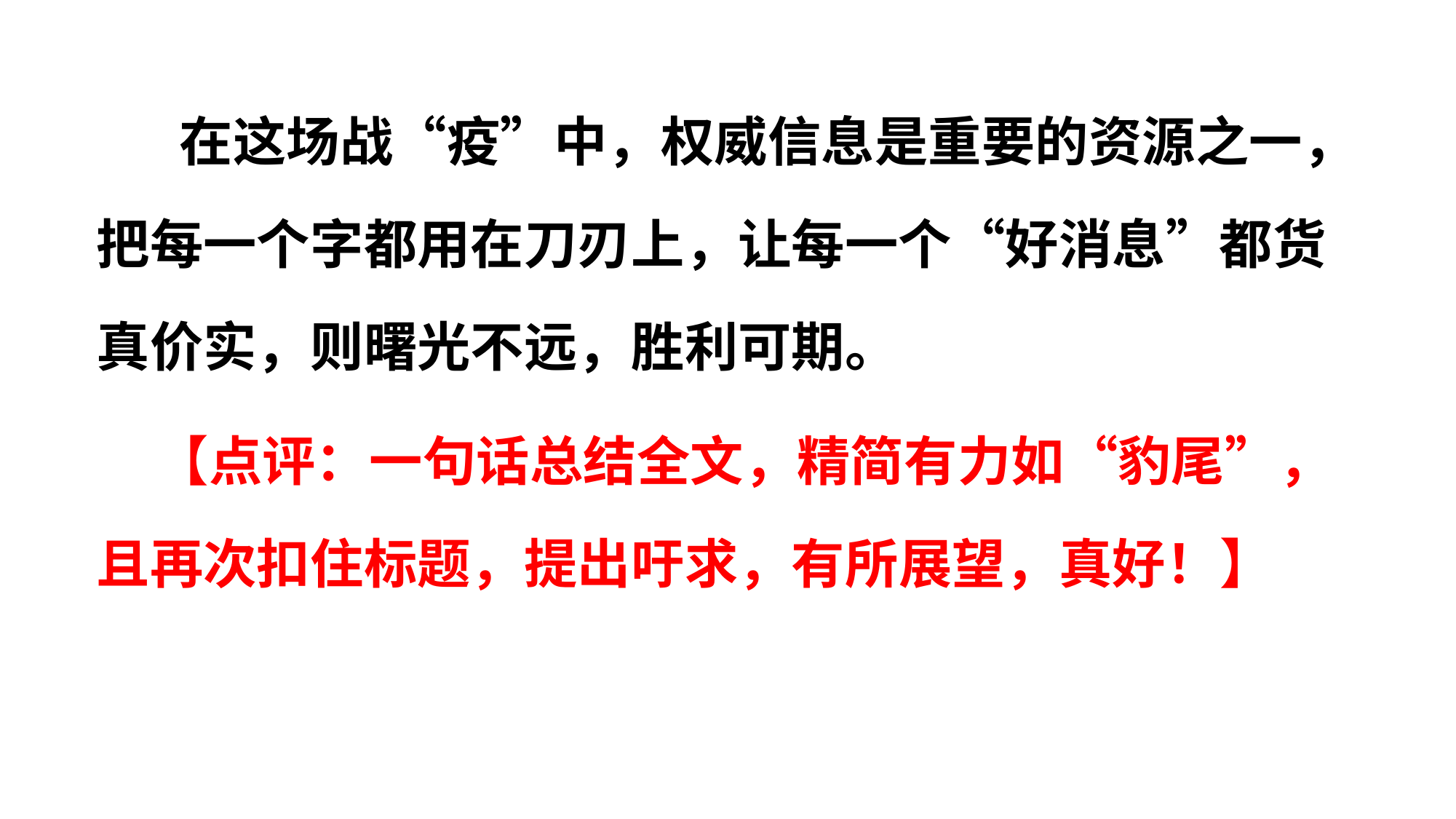

在这场战“疫”中，权威信息是重要的资源之一，把每一个字都用在刀刃上，让每一个“好消息”都货真价实，则曙光不远，胜利可期。
    【点评：一句话总结全文，精简有力如“豹尾”，且再次扣住标题，提出吁求，有所展望，真好！】